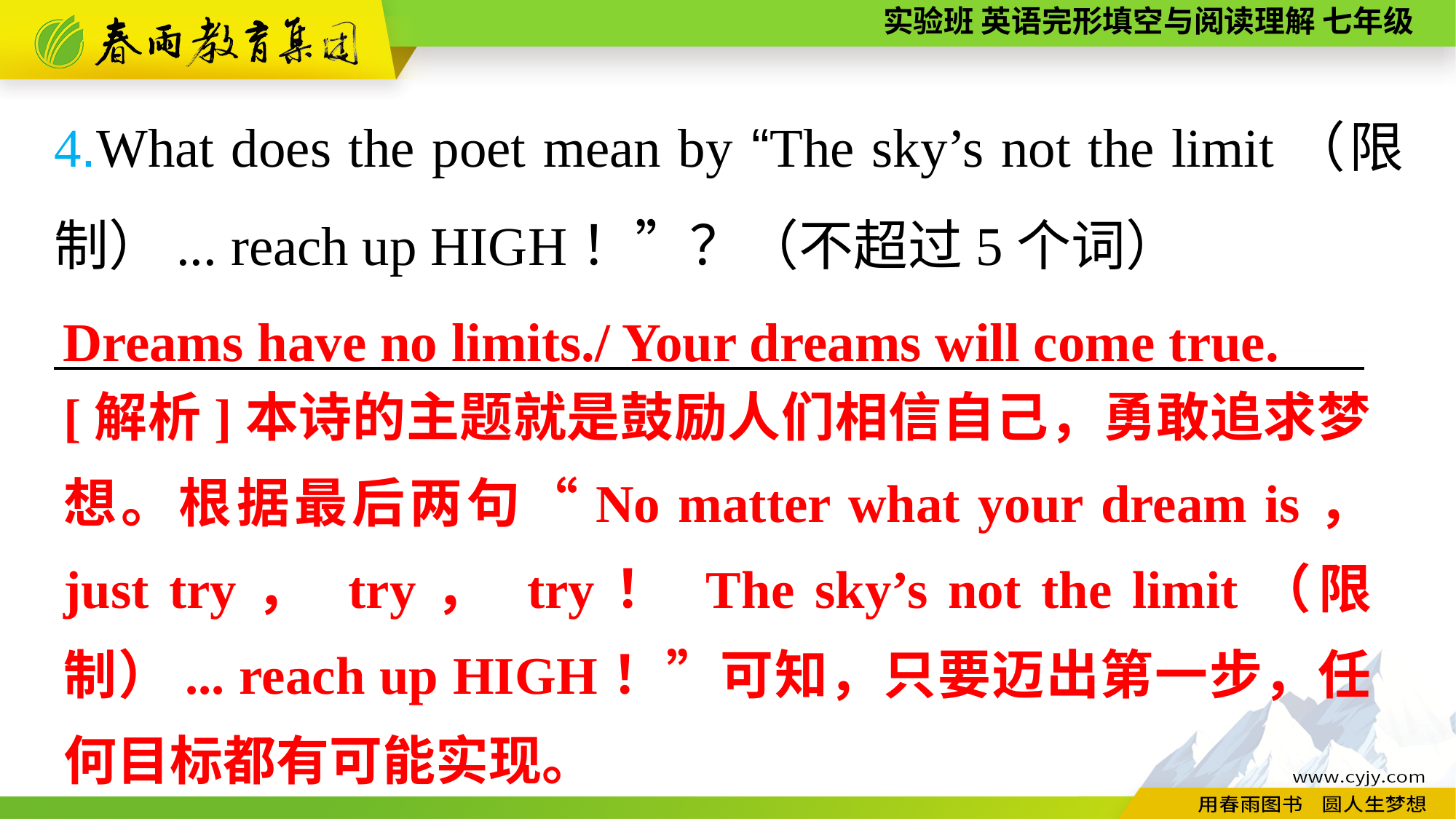

4.What does the poet mean by “The sky’s not the limit（限制）... reach up HIGH！”？（不超过5个词）
————————————————————————
Dreams have no limits./ Your dreams will come true.
[解析]本诗的主题就是鼓励人们相信自己，勇敢追求梦想。根据最后两句“No matter what your dream is， just try， try， try！ The sky’s not the limit（限制）... reach up HIGH！”可知，只要迈出第一步，任何目标都有可能实现。